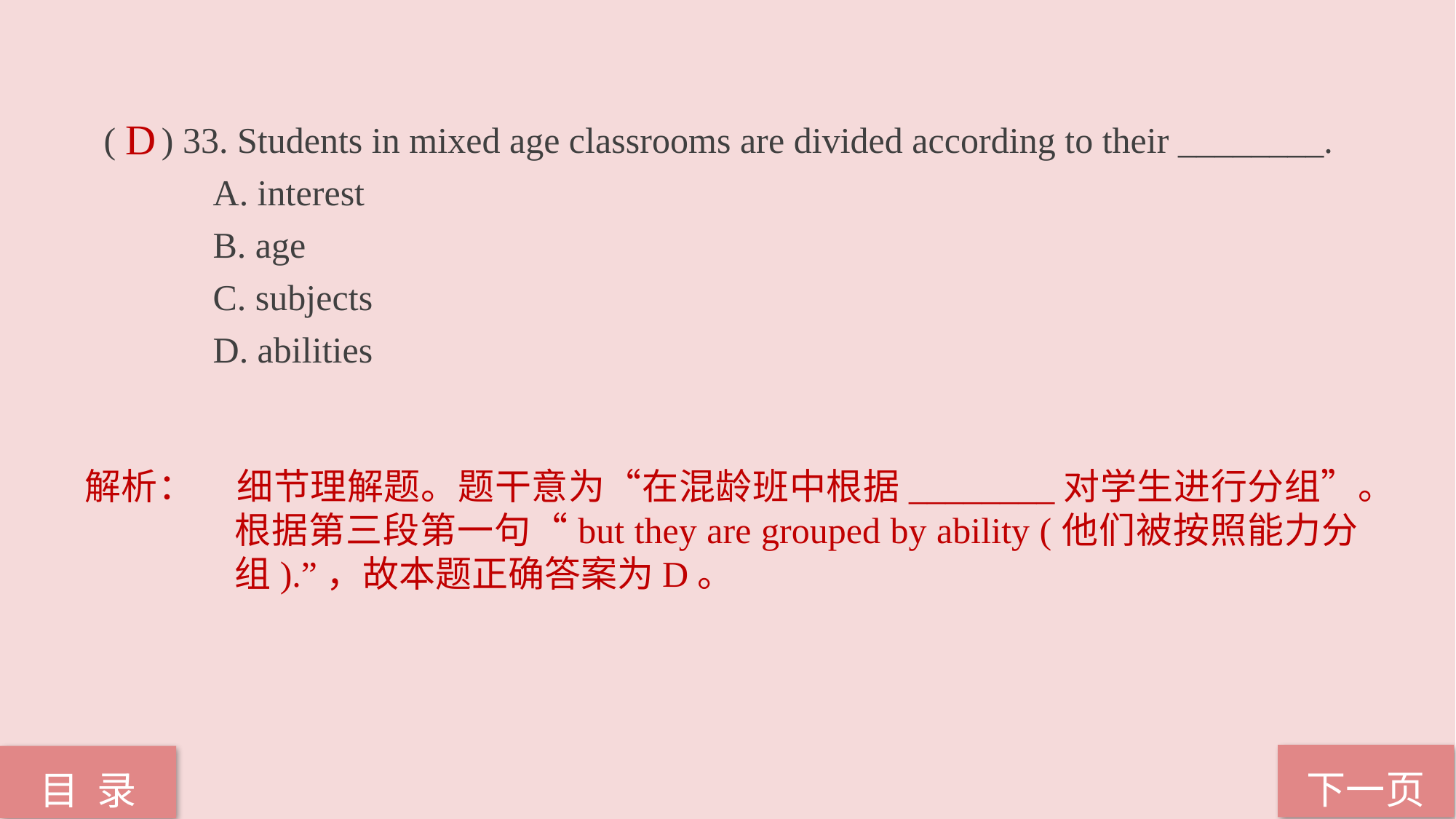

(     ) 33. Students in mixed age classrooms are divided according to their ________.
	A. interest
	B. age
	C. subjects
	D. abilities
D
解析：	细节理解题。题干意为“在混龄班中根据________对学生进行分组”。根据第三段第一句“but they are grouped by ability (他们被按照能力分组).”，故本题正确答案为D。